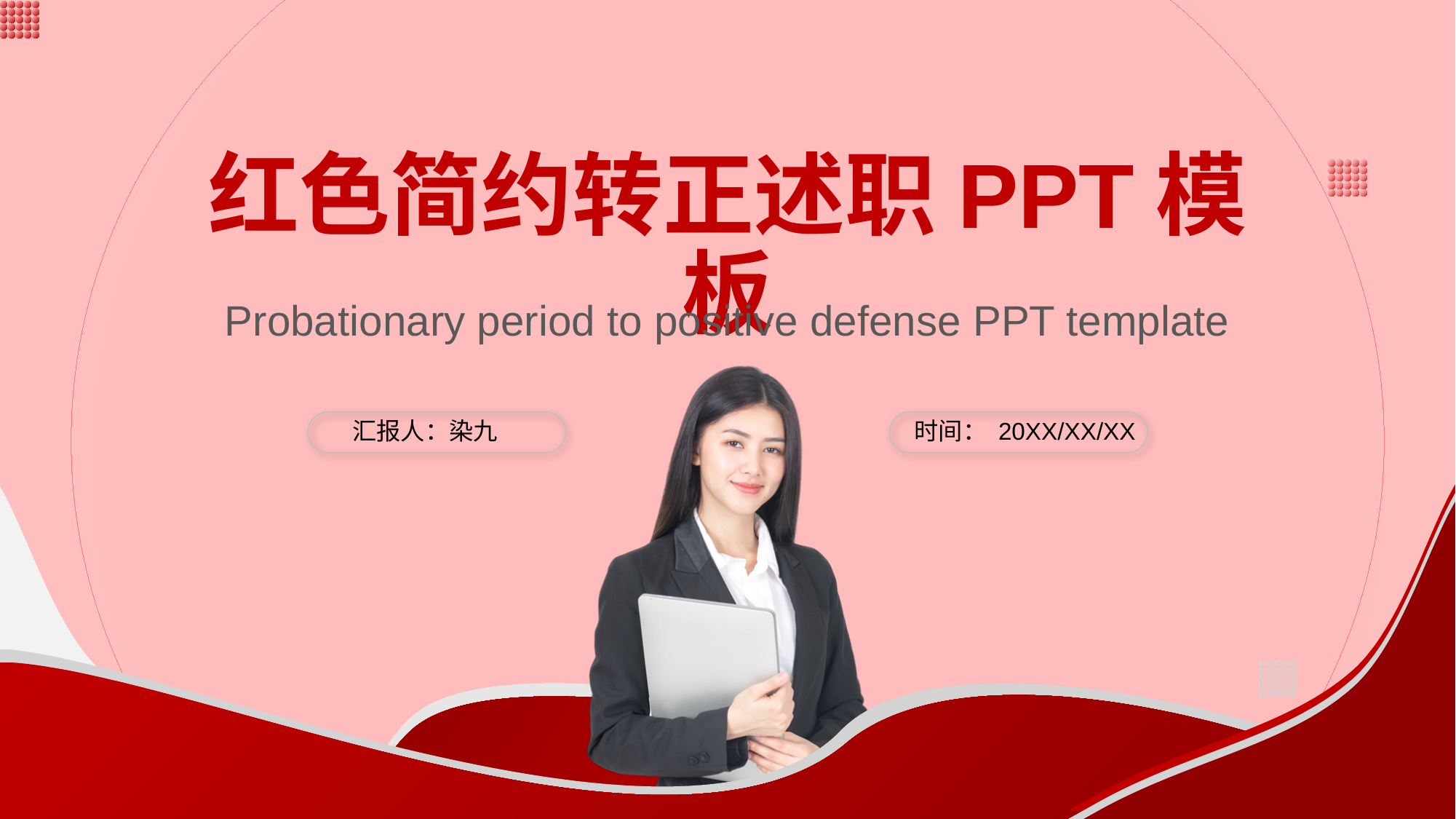

红色简约转正述职PPT模板
Probationary period to positive defense PPT template
汇报人：染九
时间： 20XX/XX/XX